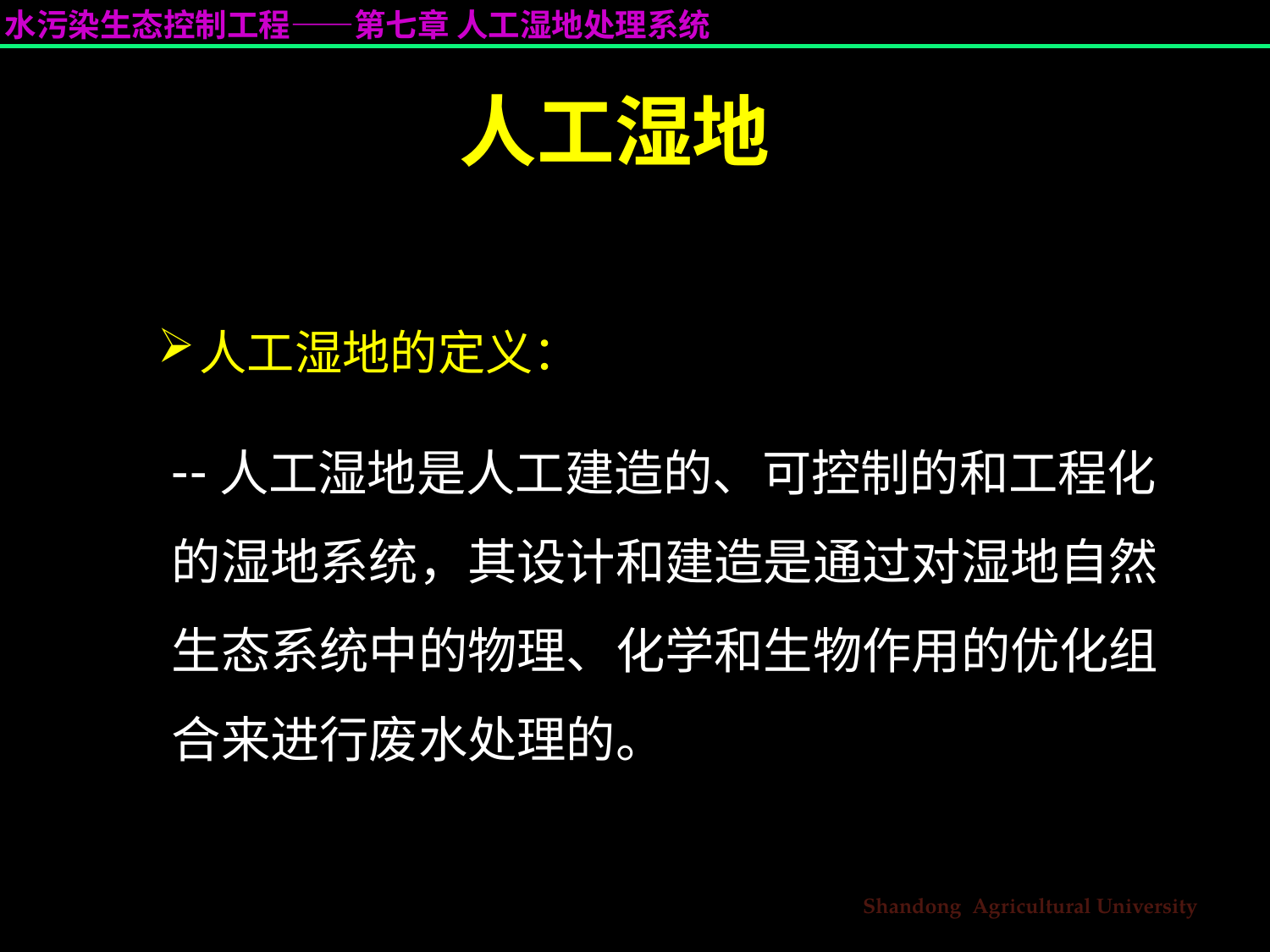

人工湿地
人工湿地的定义：
--人工湿地是人工建造的、可控制的和工程化的湿地系统，其设计和建造是通过对湿地自然生态系统中的物理、化学和生物作用的优化组合来进行废水处理的。